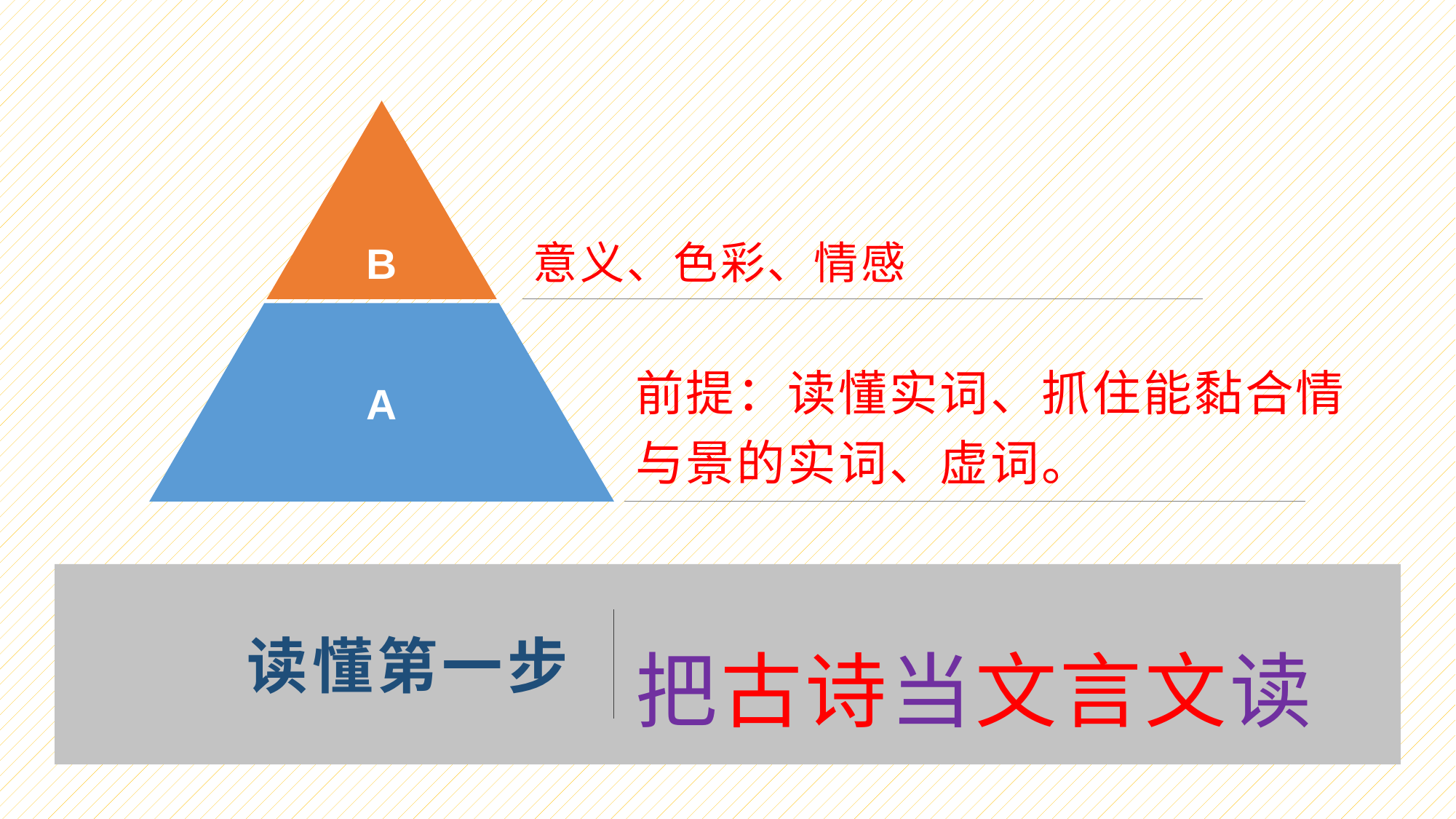

意义、色彩、情感
B

A
前提：读懂实词、抓住能黏合情与景的实词、虚词。

读懂第一步
把古诗当文言文读